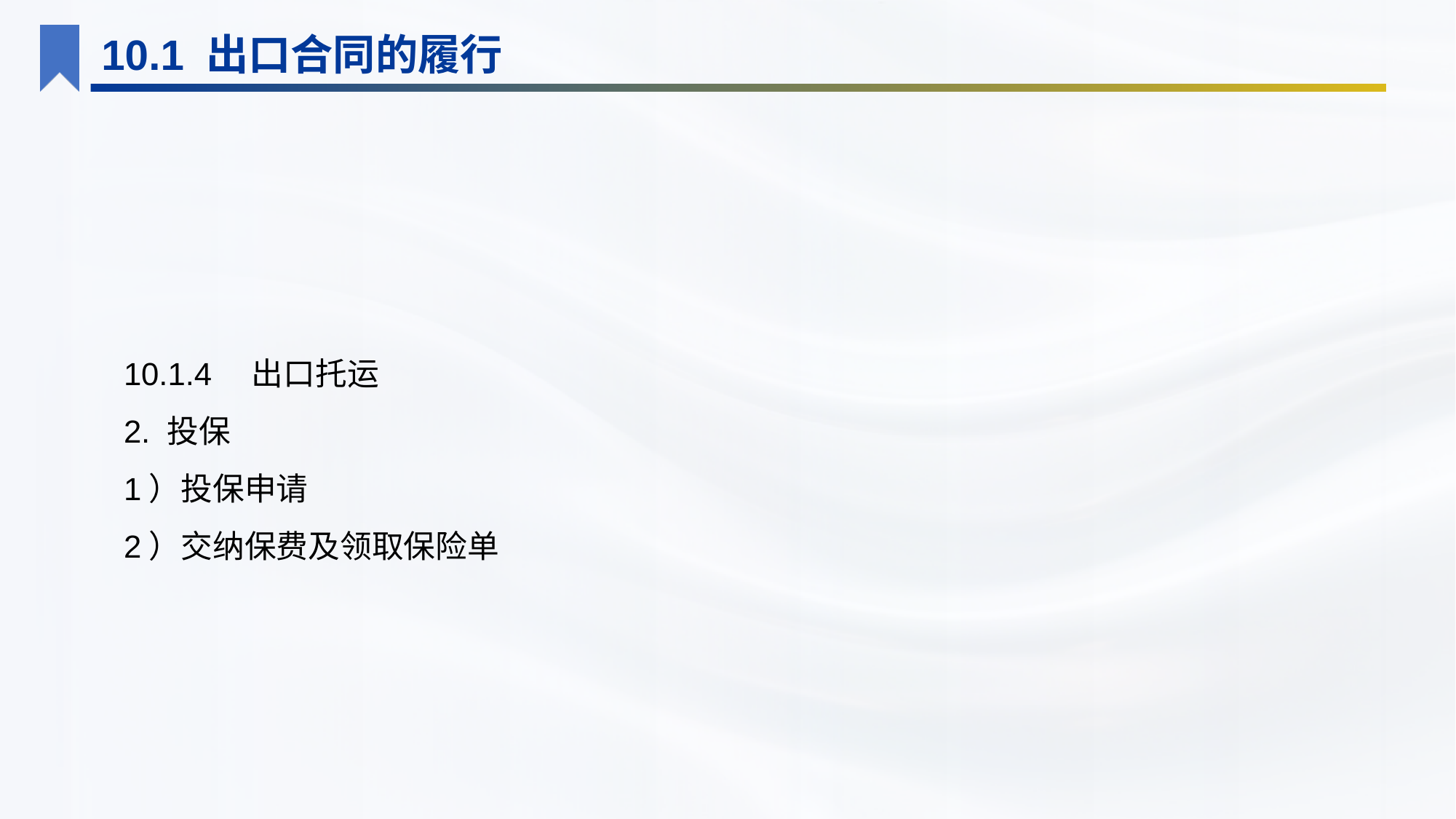

10.1 出口合同的履行
10.1.4　出口托运
2. 投保
1）投保申请
2）交纳保费及领取保险单